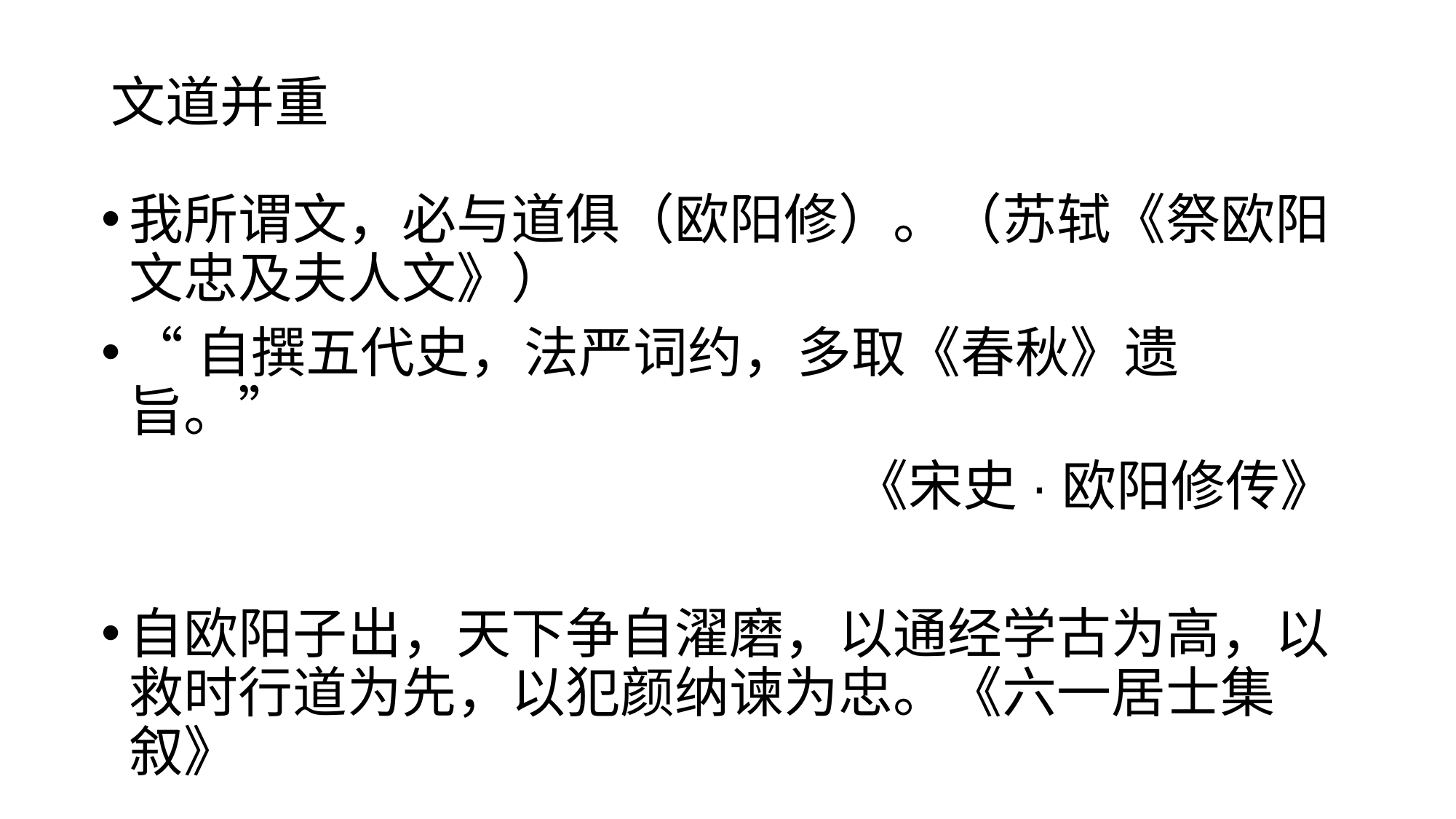

# 文道并重
我所谓文，必与道俱（欧阳修）。（苏轼《祭欧阳文忠及夫人文》）
“自撰五代史，法严词约，多取《春秋》遗旨。”
《宋史·欧阳修传》

自欧阳子出，天下争自濯磨，以通经学古为高，以救时行道为先，以犯颜纳谏为忠。《六一居士集叙》